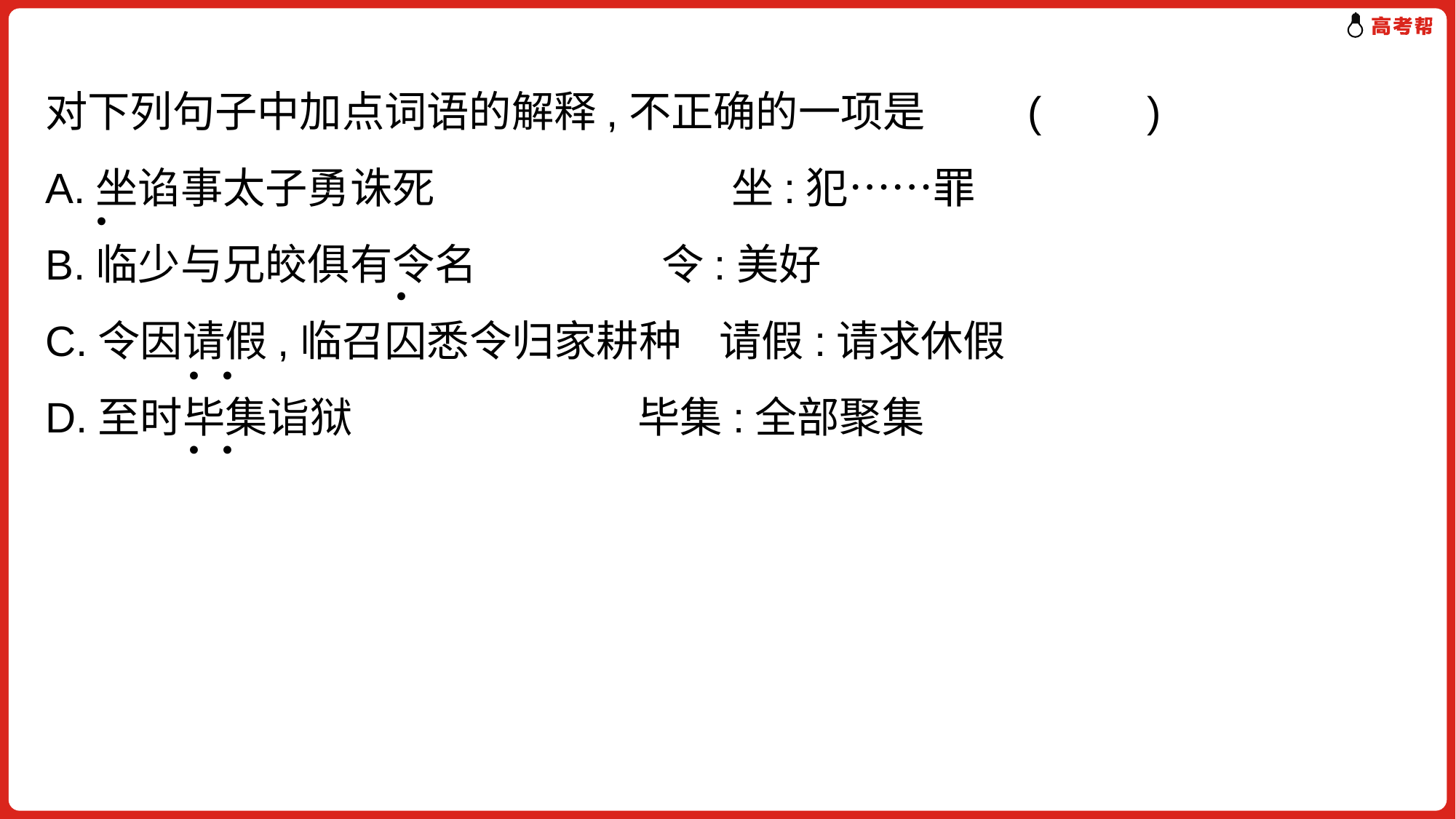

对下列句子中加点词语的解释,不正确的一项是	(　　)
A.坐谄事太子勇诛死　　　　　　　坐:犯……罪
B.临少与兄皎俱有令名	                   令:美好
C.令因请假,临召囚悉令归家耕种	  请假:请求休假
D.至时毕集诣狱	                            毕集:全部聚集
.
.
. .
. .